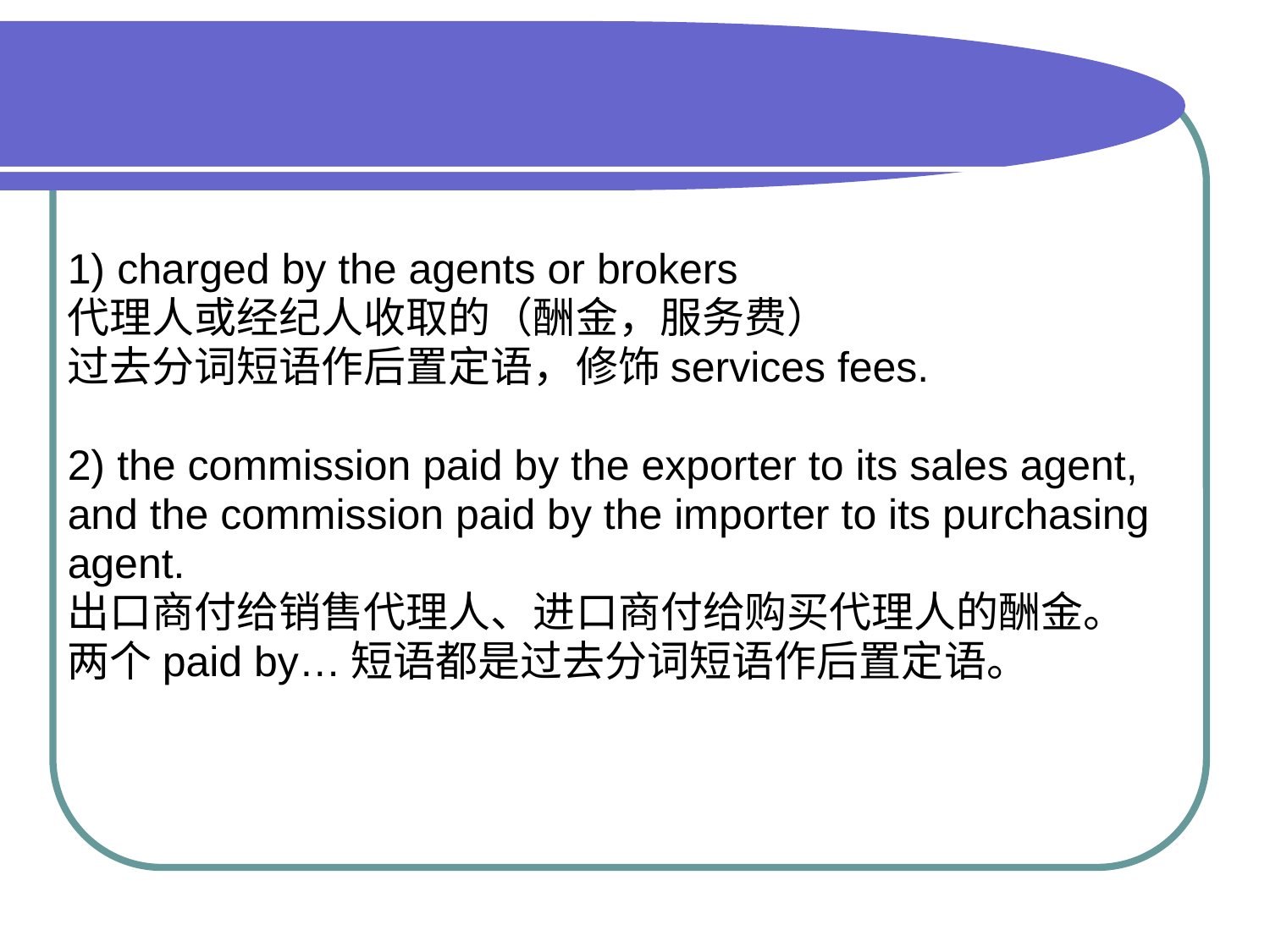

1) charged by the agents or brokers
代理人或经纪人收取的（酬金，服务费）
过去分词短语作后置定语，修饰services fees.

2) the commission paid by the exporter to its sales agent,
and the commission paid by the importer to its purchasing
agent.
出口商付给销售代理人、进口商付给购买代理人的酬金。
两个paid by…短语都是过去分词短语作后置定语。